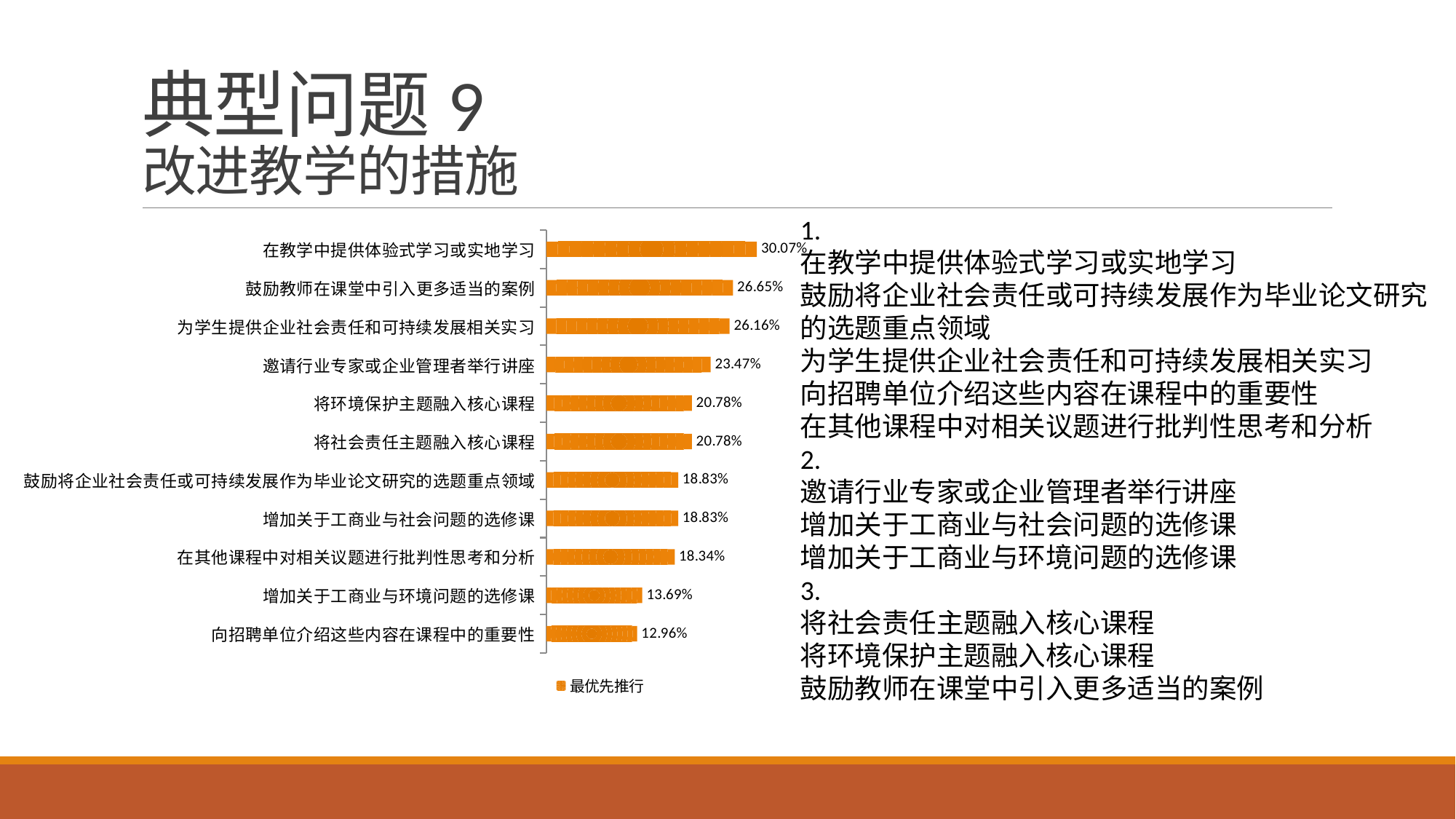

# 典型问题9 改进教学的措施
1.
在教学中提供体验式学习或实地学习
鼓励将企业社会责任或可持续发展作为毕业论文研究的选题重点领域
为学生提供企业社会责任和可持续发展相关实习
向招聘单位介绍这些内容在课程中的重要性
在其他课程中对相关议题进行批判性思考和分析
2.
邀请行业专家或企业管理者举行讲座
增加关于工商业与社会问题的选修课
增加关于工商业与环境问题的选修课
3.
将社会责任主题融入核心课程
将环境保护主题融入核心课程
鼓励教师在课堂中引入更多适当的案例

### Chart

| Category | 最优先推行 |
|---|---|
| 向招聘单位介绍这些内容在课程中的重要性 | 0.1296 |
| 增加关于工商业与环境问题的选修课 | 0.1369 |
| 在其他课程中对相关议题进行批判性思考和分析 | 0.1834 |
| 增加关于工商业与社会问题的选修课 | 0.1883 |
| 鼓励将企业社会责任或可持续发展作为毕业论文研究的选题重点领域 | 0.1883 |
| 将社会责任主题融入核心课程 | 0.2078 |
| 将环境保护主题融入核心课程 | 0.2078 |
| 邀请行业专家或企业管理者举行讲座 | 0.2347 |
| 为学生提供企业社会责任和可持续发展相关实习 | 0.2616 |
| 鼓励教师在课堂中引入更多适当的案例 | 0.2665 |
| 在教学中提供体验式学习或实地学习 | 0.3007 |